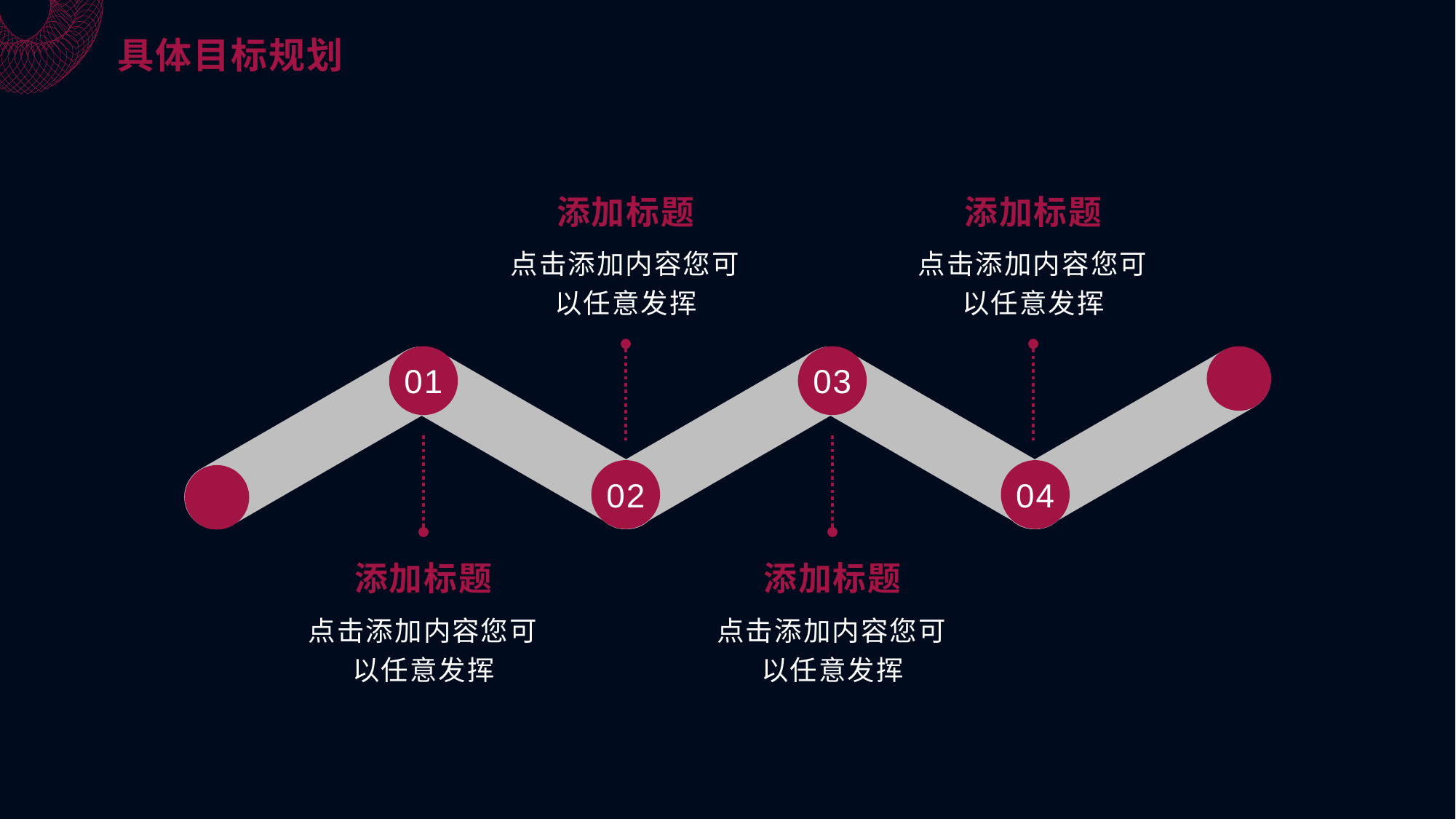

具体目标规划
添加标题
点击添加内容您可以任意发挥
添加标题
点击添加内容您可以任意发挥

01
03

02
04
添加标题
点击添加内容您可以任意发挥
添加标题
点击添加内容您可以任意发挥